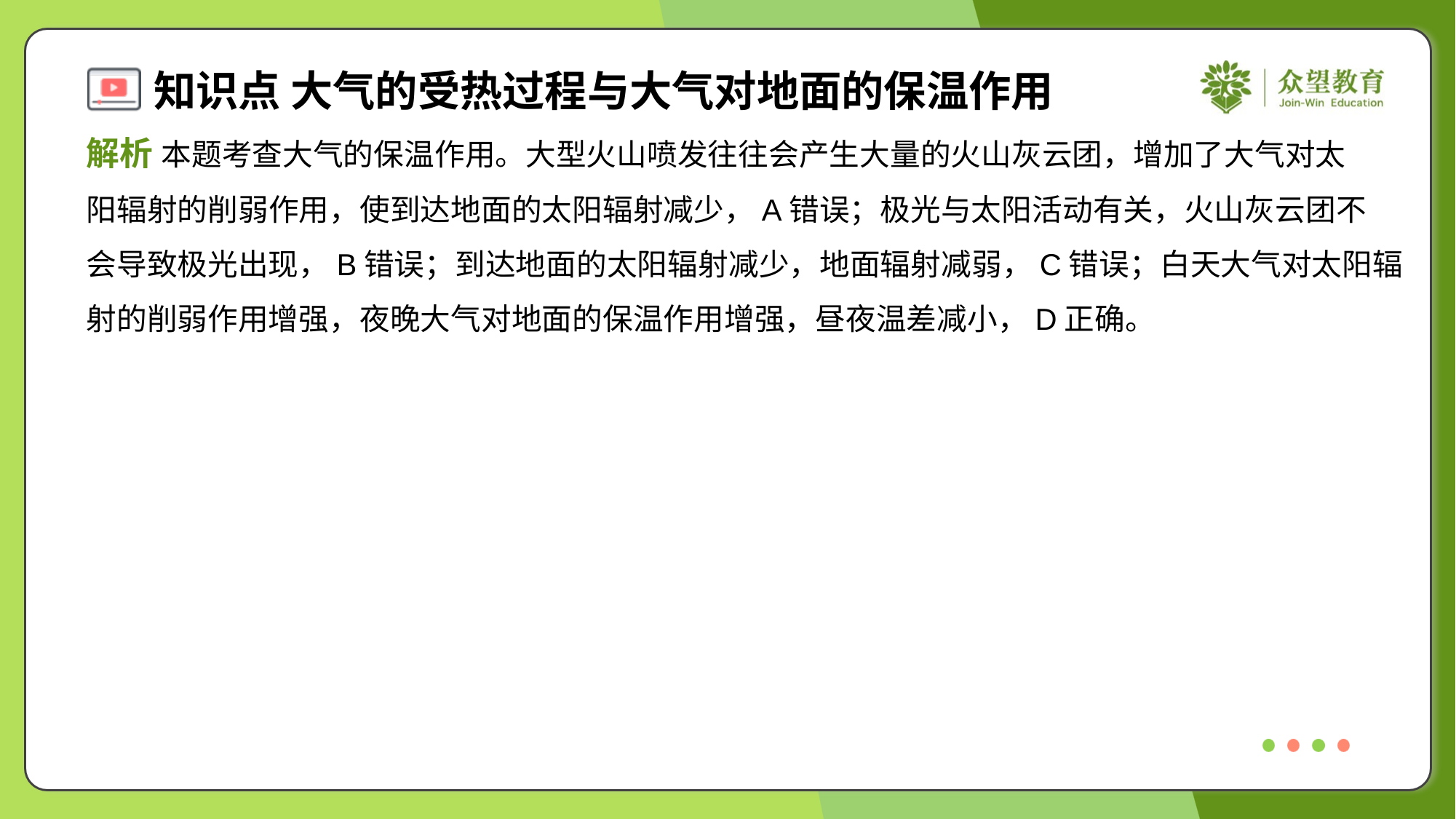

解析 本题考查大气的保温作用。大型火山喷发往往会产生大量的火山灰云团，增加了大气对太
阳辐射的削弱作用，使到达地面的太阳辐射减少，A错误；极光与太阳活动有关，火山灰云团不
会导致极光出现，B错误；到达地面的太阳辐射减少，地面辐射减弱，C错误；白天大气对太阳辐
射的削弱作用增强，夜晚大气对地面的保温作用增强，昼夜温差减小，D正确。